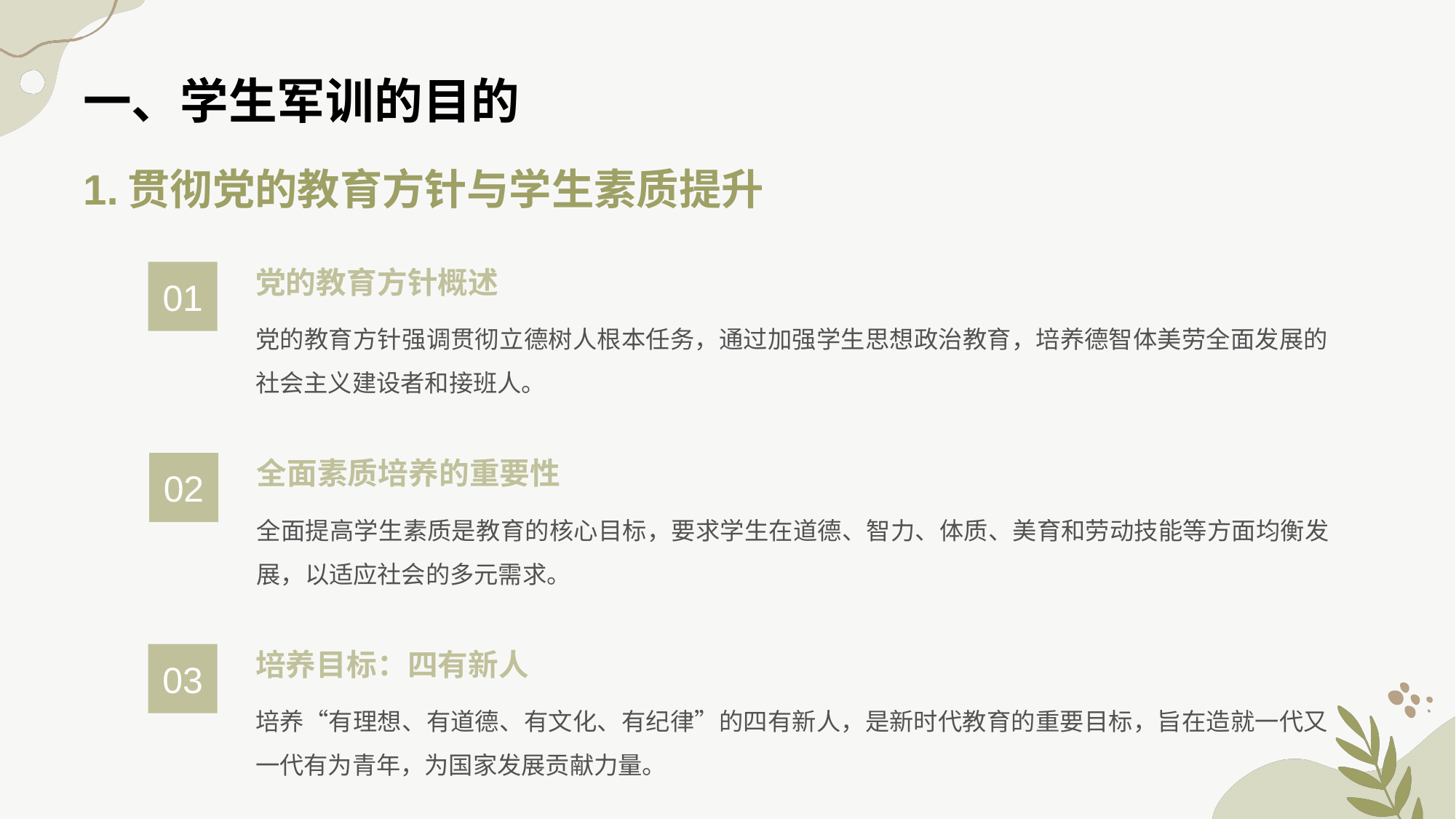

一、学生军训的目的
1.贯彻党的教育方针与学生素质提升
党的教育方针概述
01
党的教育方针强调贯彻立德树人根本任务，通过加强学生思想政治教育，培养德智体美劳全面发展的社会主义建设者和接班人。
全面素质培养的重要性
02
全面提高学生素质是教育的核心目标，要求学生在道德、智力、体质、美育和劳动技能等方面均衡发展，以适应社会的多元需求。
培养目标：四有新人
03
培养“有理想、有道德、有文化、有纪律”的四有新人，是新时代教育的重要目标，旨在造就一代又一代有为青年，为国家发展贡献力量。